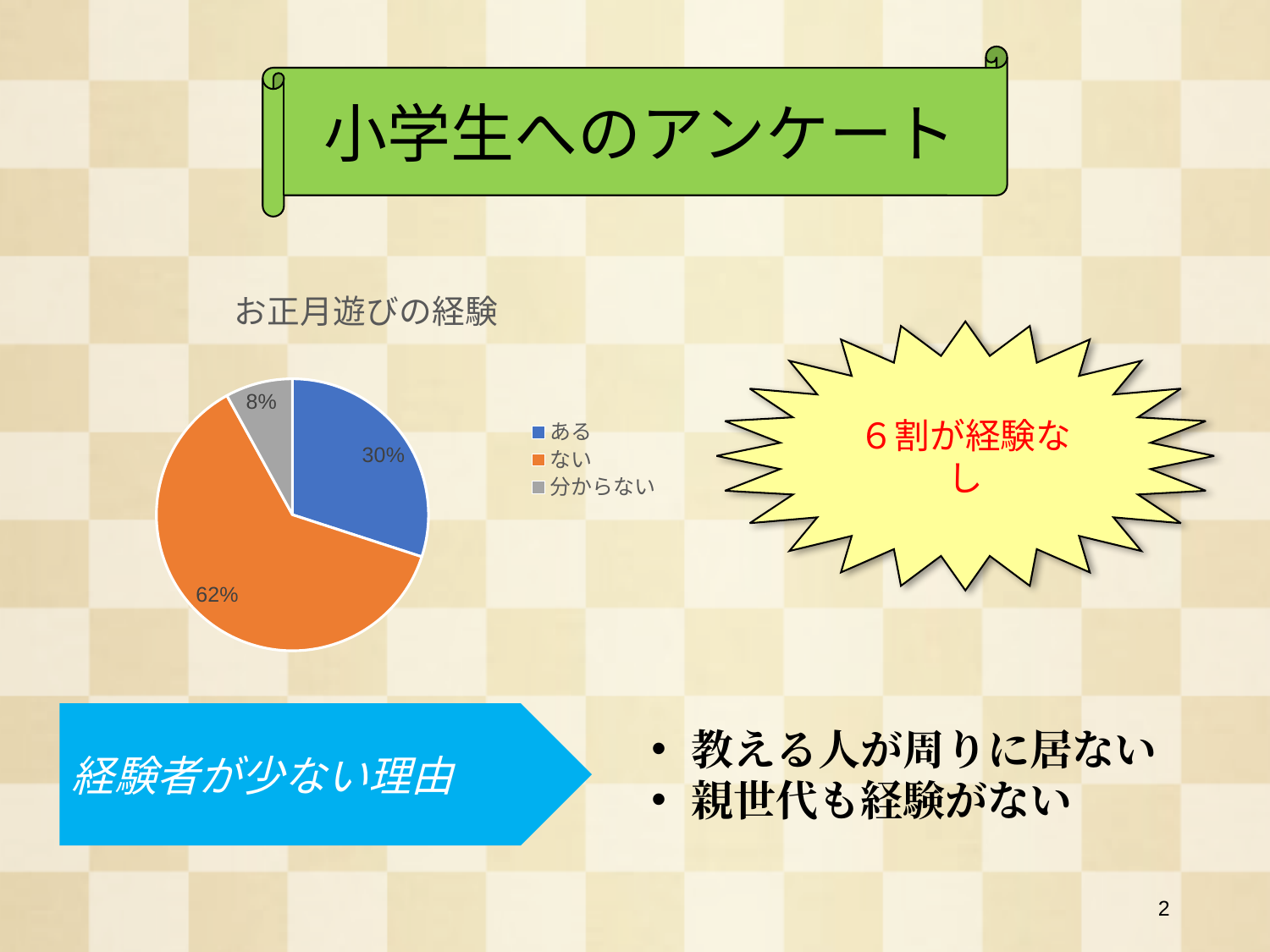

小学生へのアンケート

### Chart: お正月遊びの経験

| Category | 回答数 |
|---|---|
| ある | 15.0 |
| ない | 31.0 |
| 分からない | 4.0 |
６割が経験なし
経験者が少ない理由
教える人が周りに居ない
親世代も経験がない
2